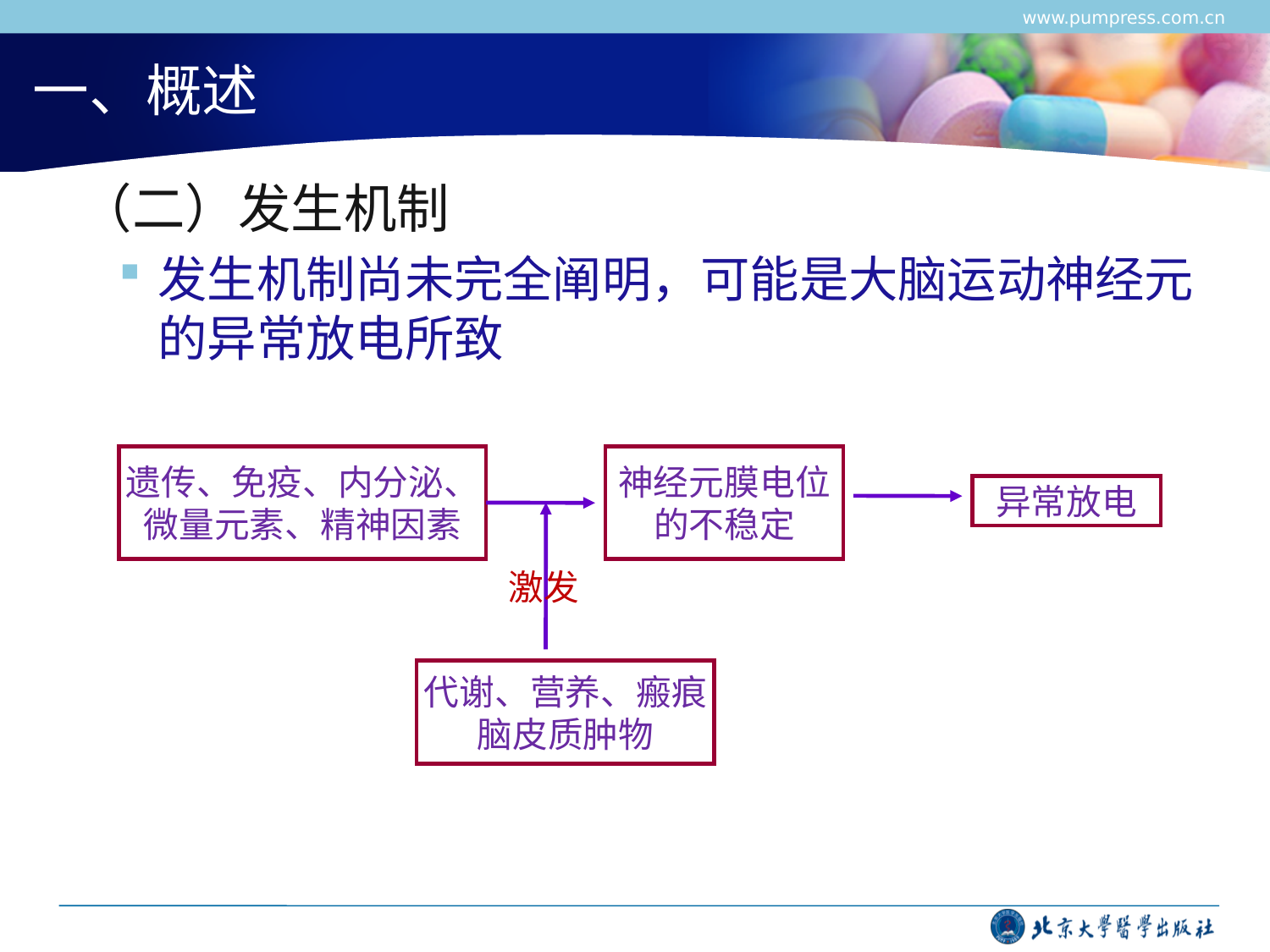

www.pumpress.com.cn
# 一、概述
 （二）发生机制
发生机制尚未完全阐明，可能是大脑运动神经元的异常放电所致
遗传、免疫、内分泌、
微量元素、精神因素
神经元膜电位
的不稳定
激发
代谢、营养、瘢痕
脑皮质肿物
异常放电